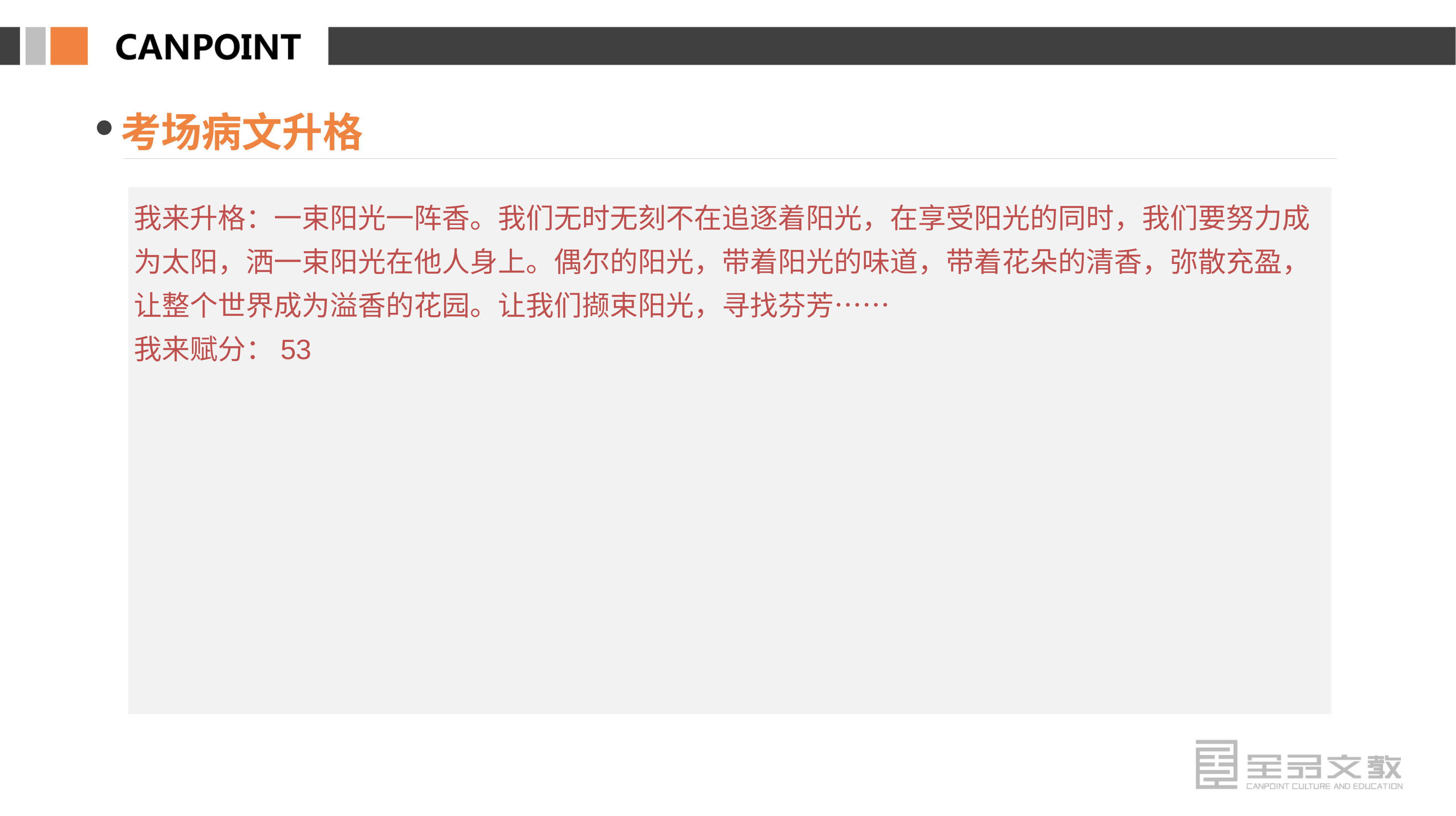

考场病文升格

我来升格：一束阳光一阵香。我们无时无刻不在追逐着阳光，在享受阳光的同时，我们要努力成为太阳，洒一束阳光在他人身上。偶尔的阳光，带着阳光的味道，带着花朵的清香，弥散充盈，让整个世界成为溢香的花园。让我们撷束阳光，寻找芬芳……
我来赋分：53